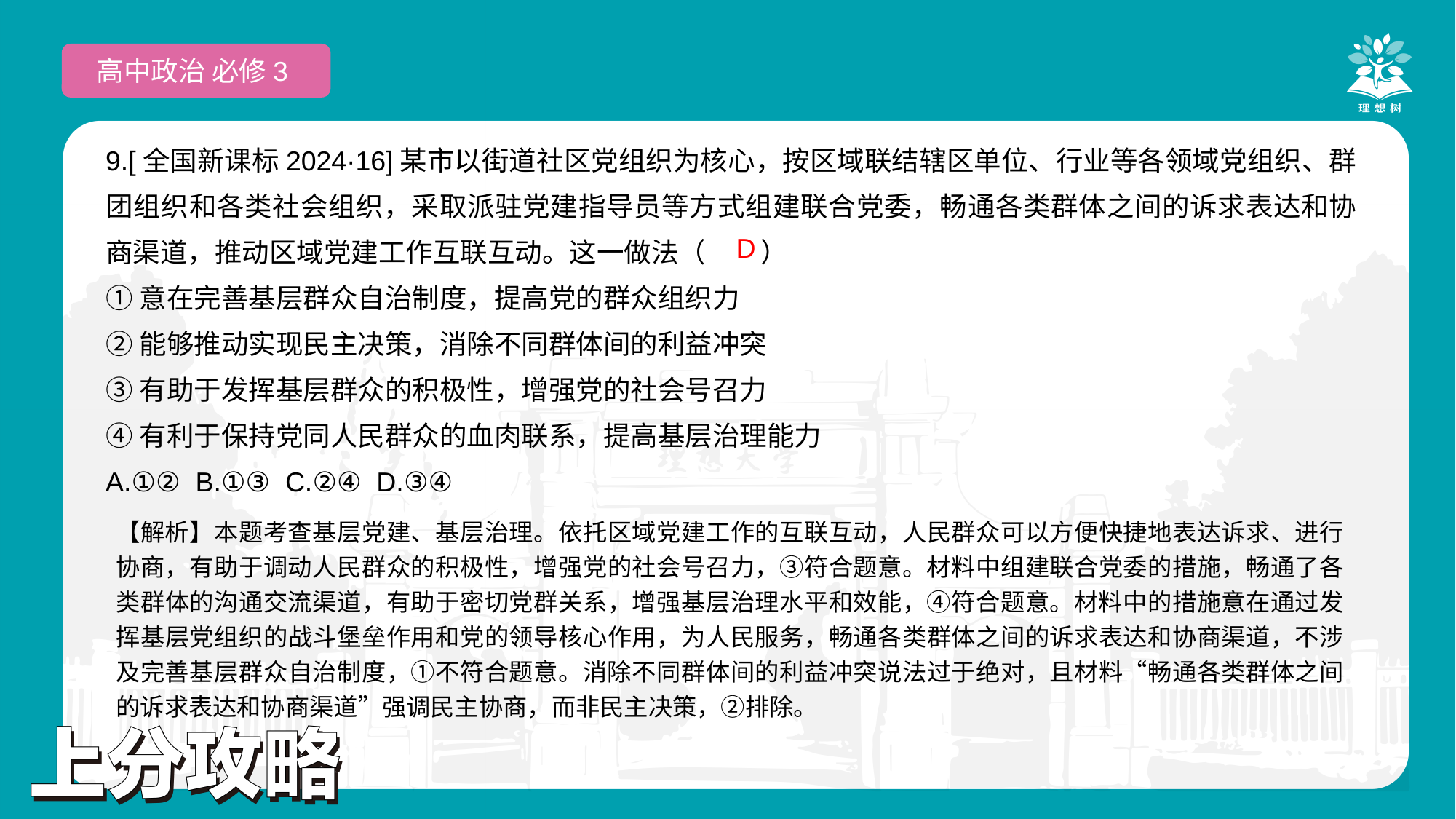

高中政治 必修3
9.[全国新课标2024·16]某市以街道社区党组织为核心，按区域联结辖区单位、行业等各领域党组织、群团组织和各类社会组织，采取派驻党建指导员等方式组建联合党委，畅通各类群体之间的诉求表达和协商渠道，推动区域党建工作互联互动。这一做法（　　）
①意在完善基层群众自治制度，提高党的群众组织力
②能够推动实现民主决策，消除不同群体间的利益冲突
③有助于发挥基层群众的积极性，增强党的社会号召力
④有利于保持党同人民群众的血肉联系，提高基层治理能力
A.①②  B.①③  C.②④  D.③④
 D
【解析】本题考查基层党建、基层治理。依托区域党建工作的互联互动，人民群众可以方便快捷地表达诉求、进行协商，有助于调动人民群众的积极性，增强党的社会号召力，③符合题意。材料中组建联合党委的措施，畅通了各类群体的沟通交流渠道，有助于密切党群关系，增强基层治理水平和效能，④符合题意。材料中的措施意在通过发挥基层党组织的战斗堡垒作用和党的领导核心作用，为人民服务，畅通各类群体之间的诉求表达和协商渠道，不涉及完善基层群众自治制度，①不符合题意。消除不同群体间的利益冲突说法过于绝对，且材料“畅通各类群体之间的诉求表达和协商渠道”强调民主协商，而非民主决策，②排除。